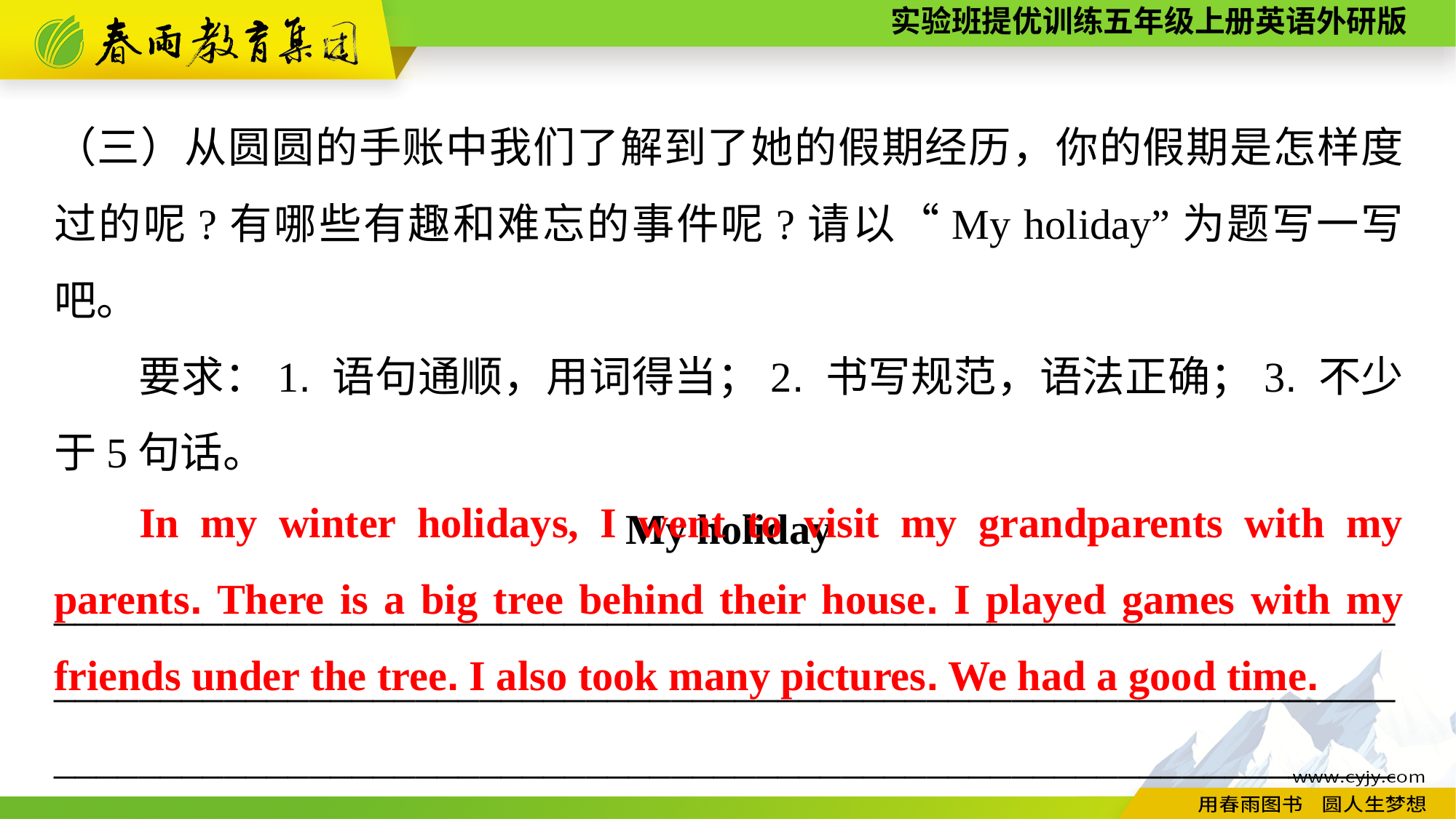

（三）从圆圆的手账中我们了解到了她的假期经历，你的假期是怎样度过的呢?有哪些有趣和难忘的事件呢?请以“My holiday”为题写一写吧。
要求：1. 语句通顺，用词得当；2. 书写规范，语法正确；3. 不少于5句话。
My holiday
_____________________________________________________________________________________________________________________________________________________________________________________________
In my winter holidays, I went to visit my grandparents with my parents. There is a big tree behind their house. I played games with my friends under the tree. I also took many pictures. We had a good time.